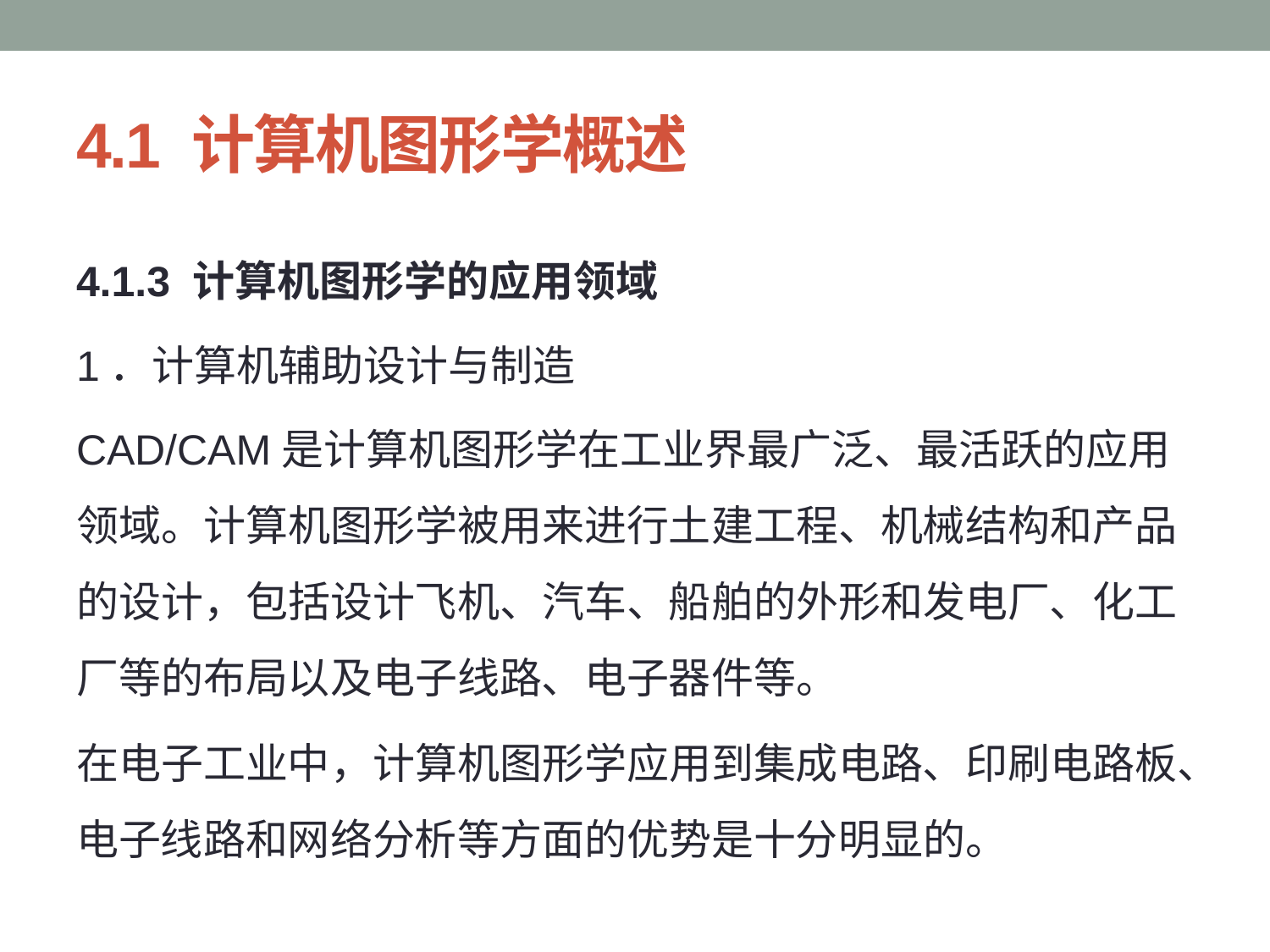

# 4.1 计算机图形学概述
4.1.3 计算机图形学的应用领域
1．计算机辅助设计与制造
CAD/CAM是计算机图形学在工业界最广泛、最活跃的应用领域。计算机图形学被用来进行土建工程、机械结构和产品的设计，包括设计飞机、汽车、船舶的外形和发电厂、化工厂等的布局以及电子线路、电子器件等。
在电子工业中，计算机图形学应用到集成电路、印刷电路板、电子线路和网络分析等方面的优势是十分明显的。